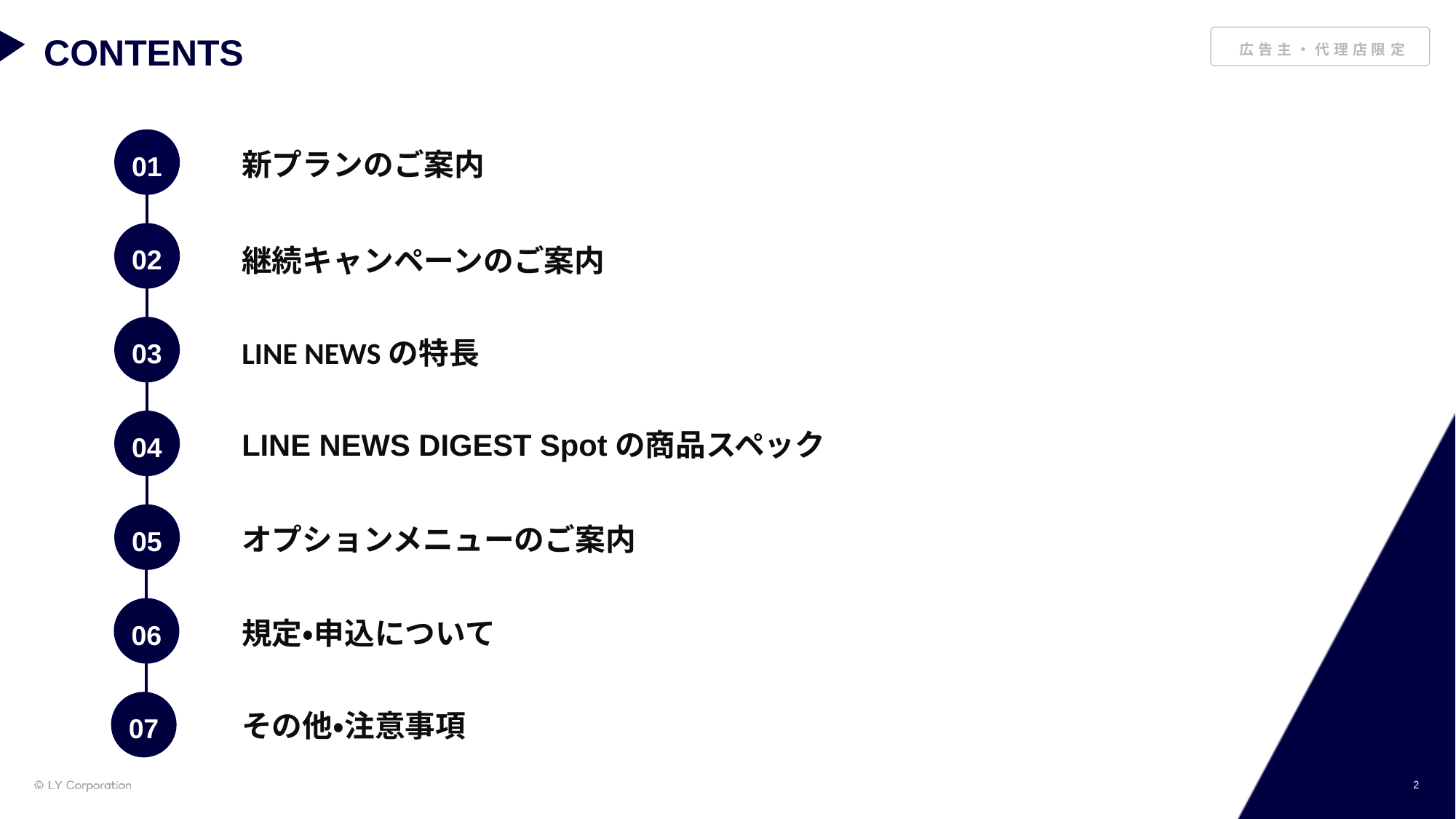

新プランのご案内
継続キャンペーンのご案内
LINE NEWSの特長
LINE NEWS DIGEST Spotの商品スペック
オプションメニューのご案内
規定・申込について
その他・注意事項